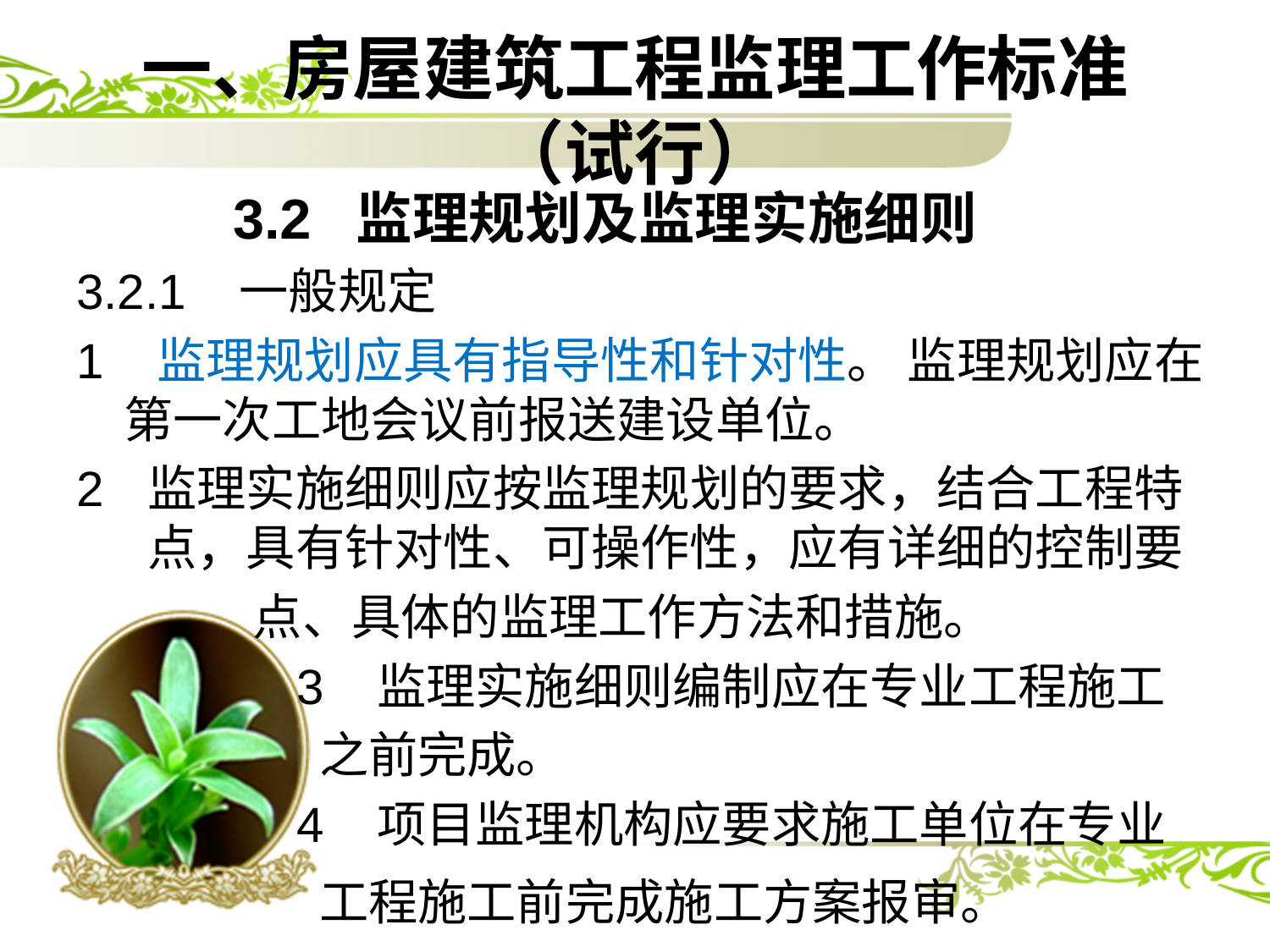

# 一、房屋建筑工程监理工作标准（试行）
          3.2  监理规划及监理实施细则
3.2.1   一般规定
1   监理规划应具有指导性和针对性。 监理规划应在第一次工地会议前报送建设单位。
监理实施细则应按监理规划的要求，结合工程特点，具有针对性、可操作性，应有详细的控制要
               点、具体的监理工作方法和措施。
                3   监理实施细则编制应在专业工程施工
                     之前完成。
                4   项目监理机构应要求施工单位在专业
                     工程施工前完成施工方案报审。